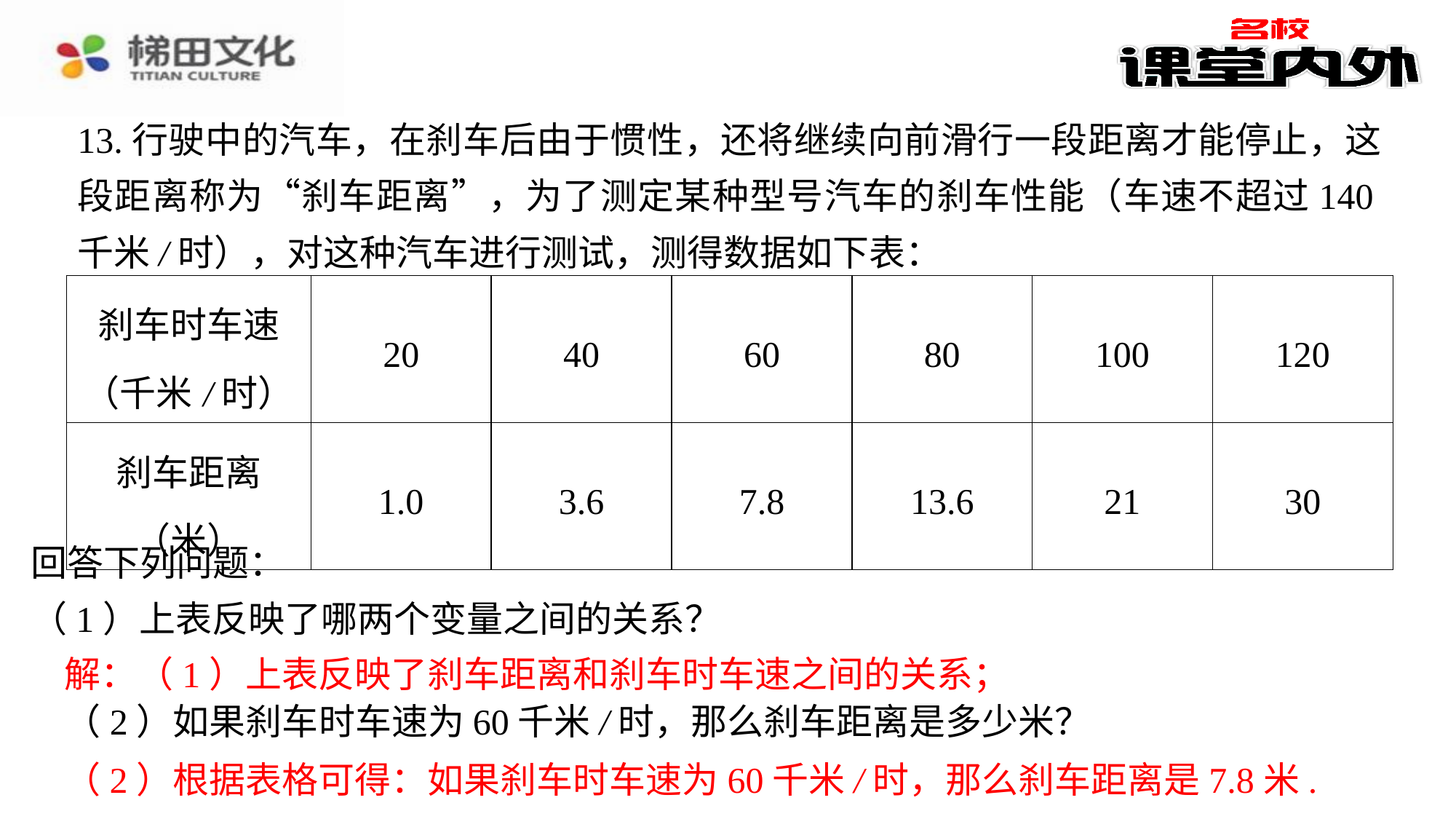

13.行驶中的汽车，在刹车后由于惯性，还将继续向前滑行一段距离才能停止，这段距离称为“刹车距离”，为了测定某种型号汽车的刹车性能（车速不超过140千米/时），对这种汽车进行测试，测得数据如下表：
| 刹车时车速 （千米/时） | 20 | 40 | 60 | 80 | 100 | 120 |
| --- | --- | --- | --- | --- | --- | --- |
| 刹车距离 （米） | 1.0 | 3.6 | 7.8 | 13.6 | 21 | 30 |
回答下列问题：
（1）上表反映了哪两个变量之间的关系？
解：（1）上表反映了刹车距离和刹车时车速之间的关系；⁠
（2）根据表格可得：如果刹车时车速为60千米/时，那么刹车距离是7.8米.⁠
解：（1）上表反映了刹车距离和刹车时车速之间的关系；
（2）如果刹车时车速为60千米/时，那么刹车距离是多少米？
（2）根据表格可得：如果刹车时车速为60千米/时，那么刹车距离是7.8米.